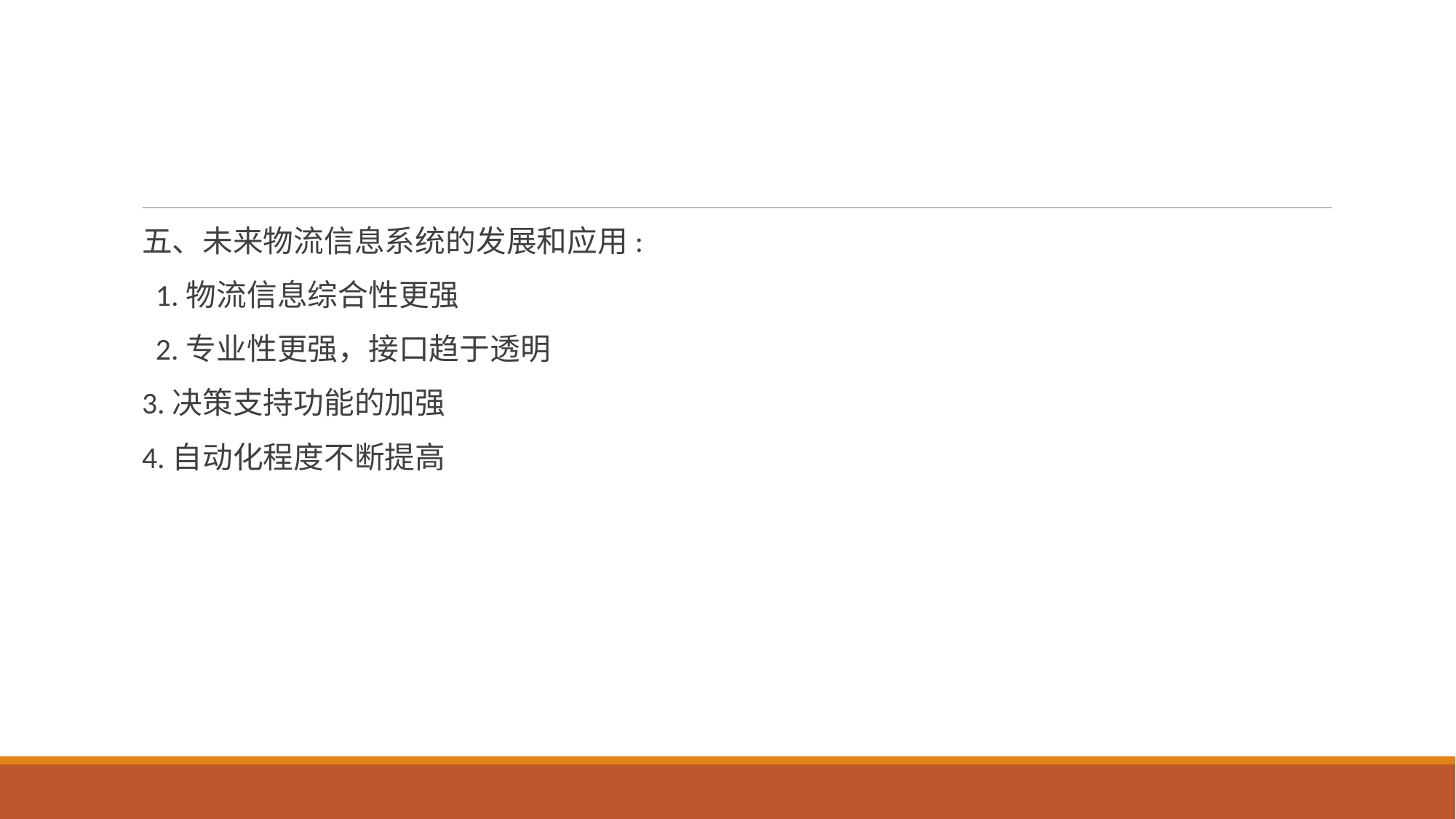

#
五、未来物流信息系统的发展和应用:
  1.物流信息综合性更强
  2.专业性更强，接口趋于透明
3.决策支持功能的加强
4.自动化程度不断提高